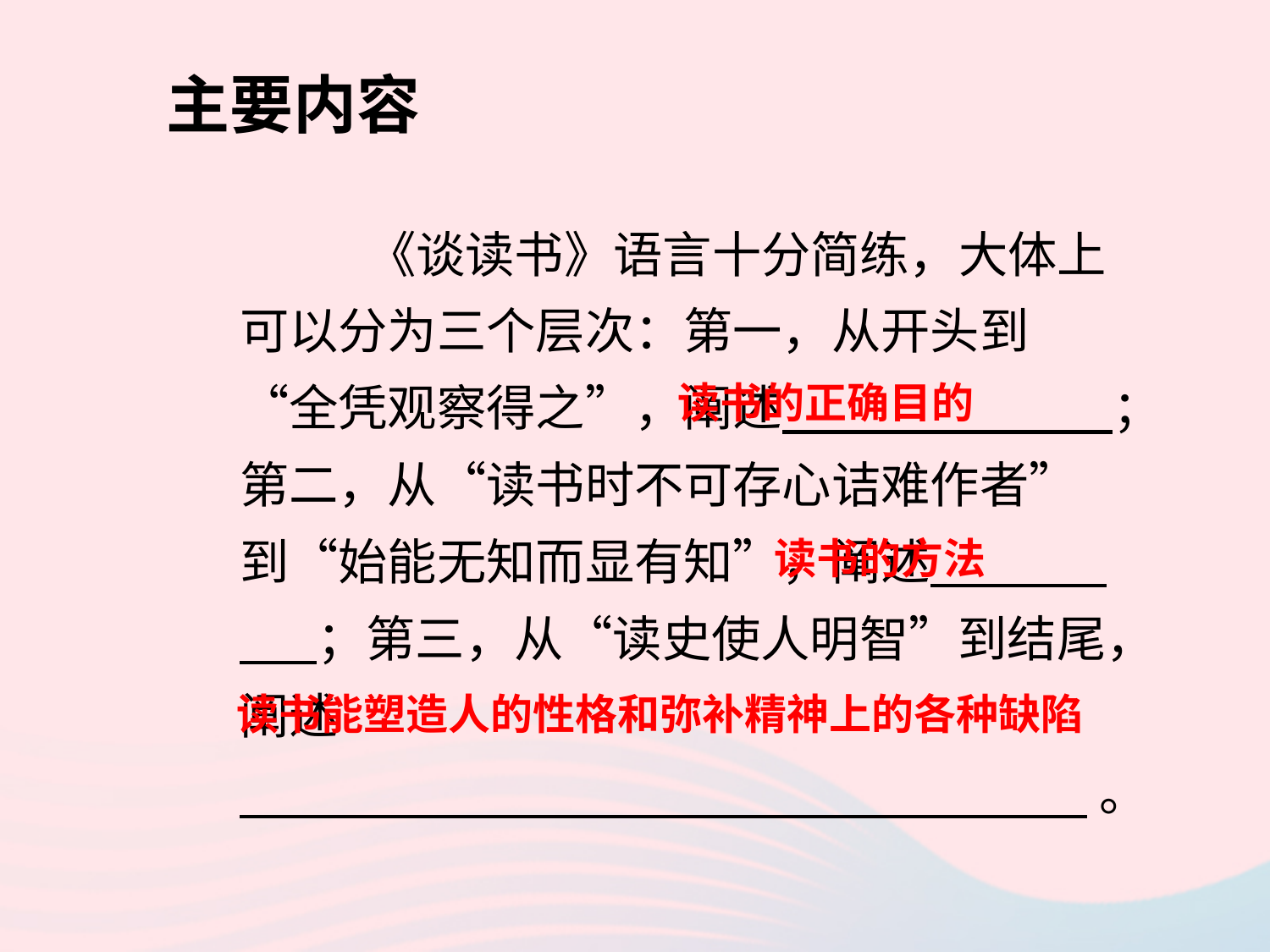

主要内容
	《谈读书》语言十分简练，大体上可以分为三个层次：第一，从开头到“全凭观察得之”，阐述                              ；第二，从“读书时不可存心诘难作者”到“始能无知而显有知”，阐述                        ；第三，从“读史使人明智”到结尾，阐述
                                                                             。
读书的正确目的
读书的方法
读书能塑造人的性格和弥补精神上的各种缺陷